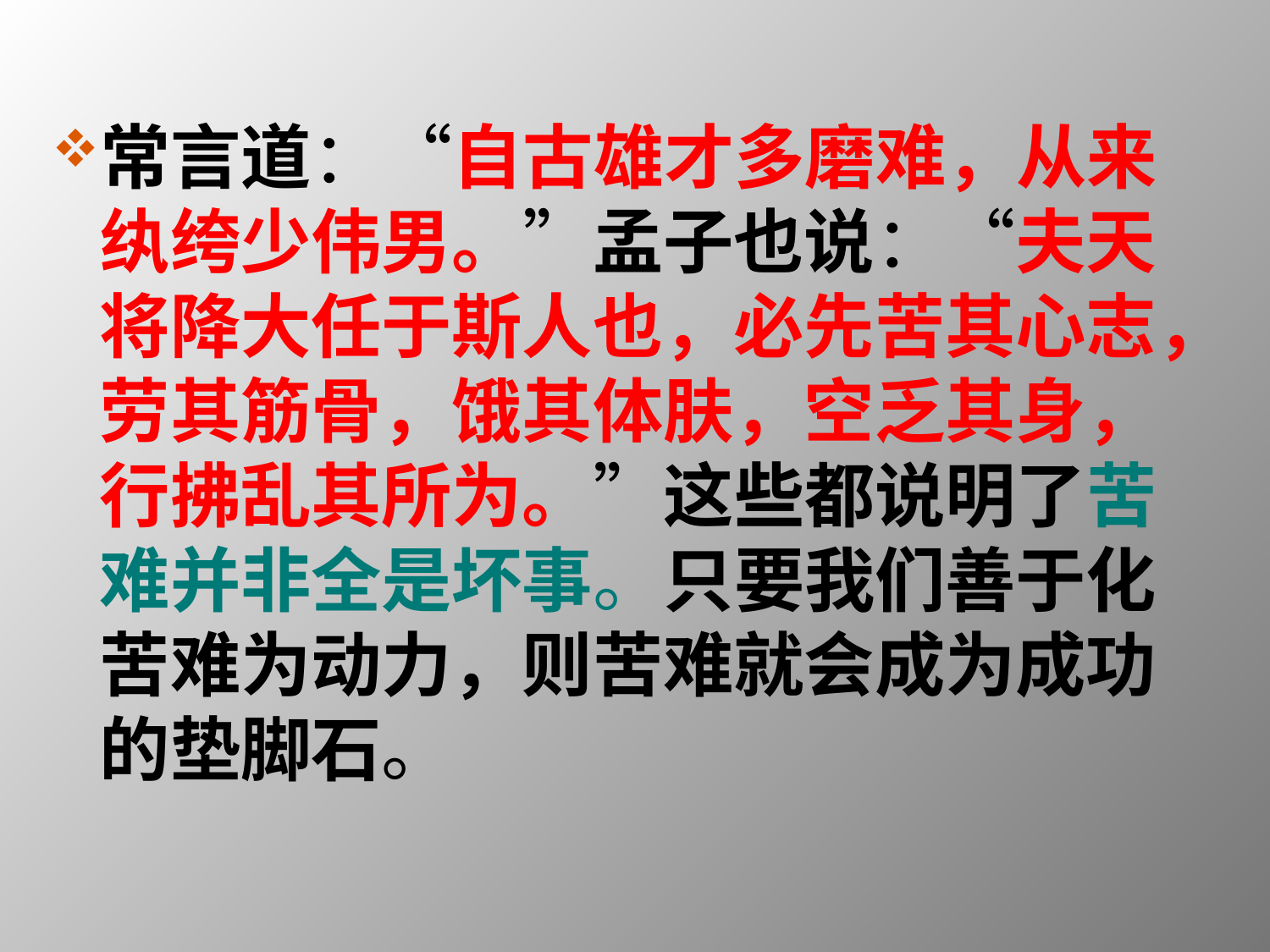

常言道：“自古雄才多磨难，从来纨绔少伟男。”孟子也说：“夫天将降大任于斯人也，必先苦其心志，劳其筋骨，饿其体肤，空乏其身，行拂乱其所为。”这些都说明了苦难并非全是坏事。只要我们善于化苦难为动力，则苦难就会成为成功的垫脚石。